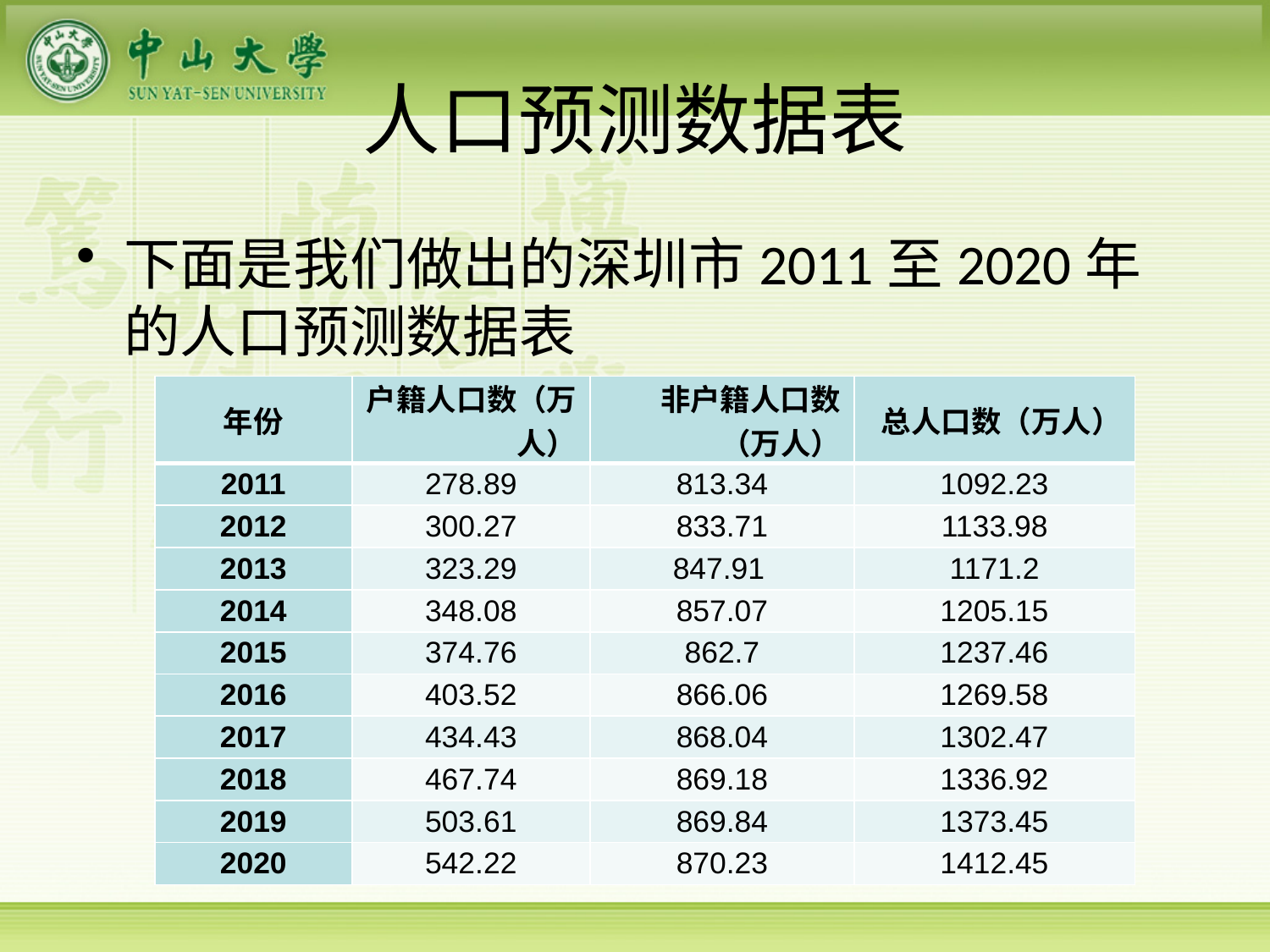

# 人口预测数据表
下面是我们做出的深圳市2011至2020年的人口预测数据表

| 年份 | 户籍人口数（万人） | 非户籍人口数（万人） | 总人口数（万人） |
| --- | --- | --- | --- |
| 2011 | 278.89 | 813.34 | 1092.23 |
| 2012 | 300.27 | 833.71 | 1133.98 |
| 2013 | 323.29 | 847.91 | 1171.2 |
| 2014 | 348.08 | 857.07 | 1205.15 |
| 2015 | 374.76 | 862.7 | 1237.46 |
| 2016 | 403.52 | 866.06 | 1269.58 |
| 2017 | 434.43 | 868.04 | 1302.47 |
| 2018 | 467.74 | 869.18 | 1336.92 |
| 2019 | 503.61 | 869.84 | 1373.45 |
| 2020 | 542.22 | 870.23 | 1412.45 |